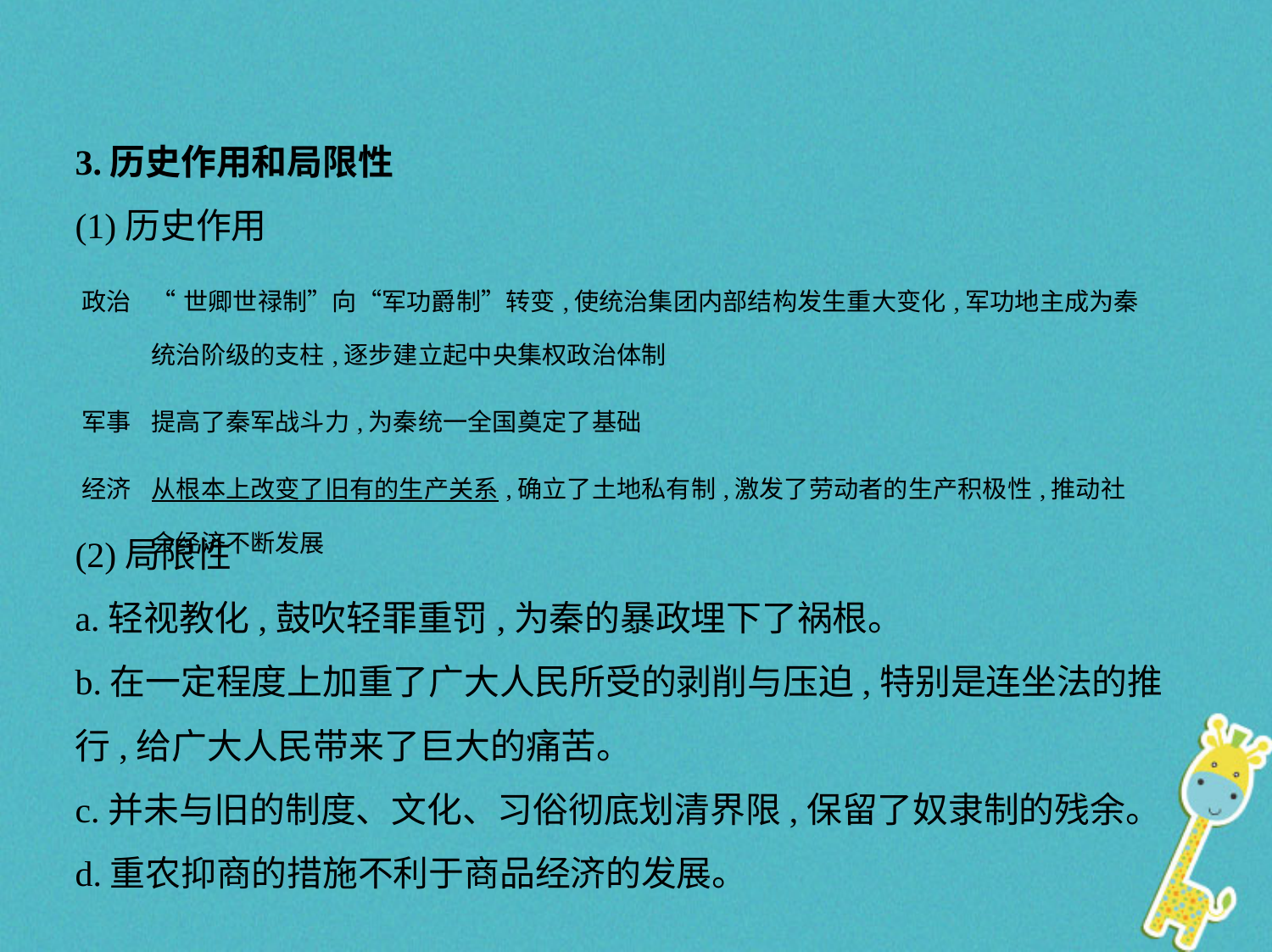

3.历史作用和局限性
(1)历史作用
| 政治 | “世卿世禄制”向“军功爵制”转变,使统治集团内部结构发生重大变化,军功地主成为秦统治阶级的支柱,逐步建立起中央集权政治体制 |
| --- | --- |
| 军事 | 提高了秦军战斗力,为秦统一全国奠定了基础 |
| 经济 | 从根本上改变了旧有的生产关系,确立了土地私有制,激发了劳动者的生产积极性,推动社会经济不断发展 |
(2)局限性
a.轻视教化,鼓吹轻罪重罚,为秦的暴政埋下了祸根。
b.在一定程度上加重了广大人民所受的剥削与压迫,特别是连坐法的推
行,给广大人民带来了巨大的痛苦。
c.并未与旧的制度、文化、习俗彻底划清界限,保留了奴隶制的残余。
d.重农抑商的措施不利于商品经济的发展。